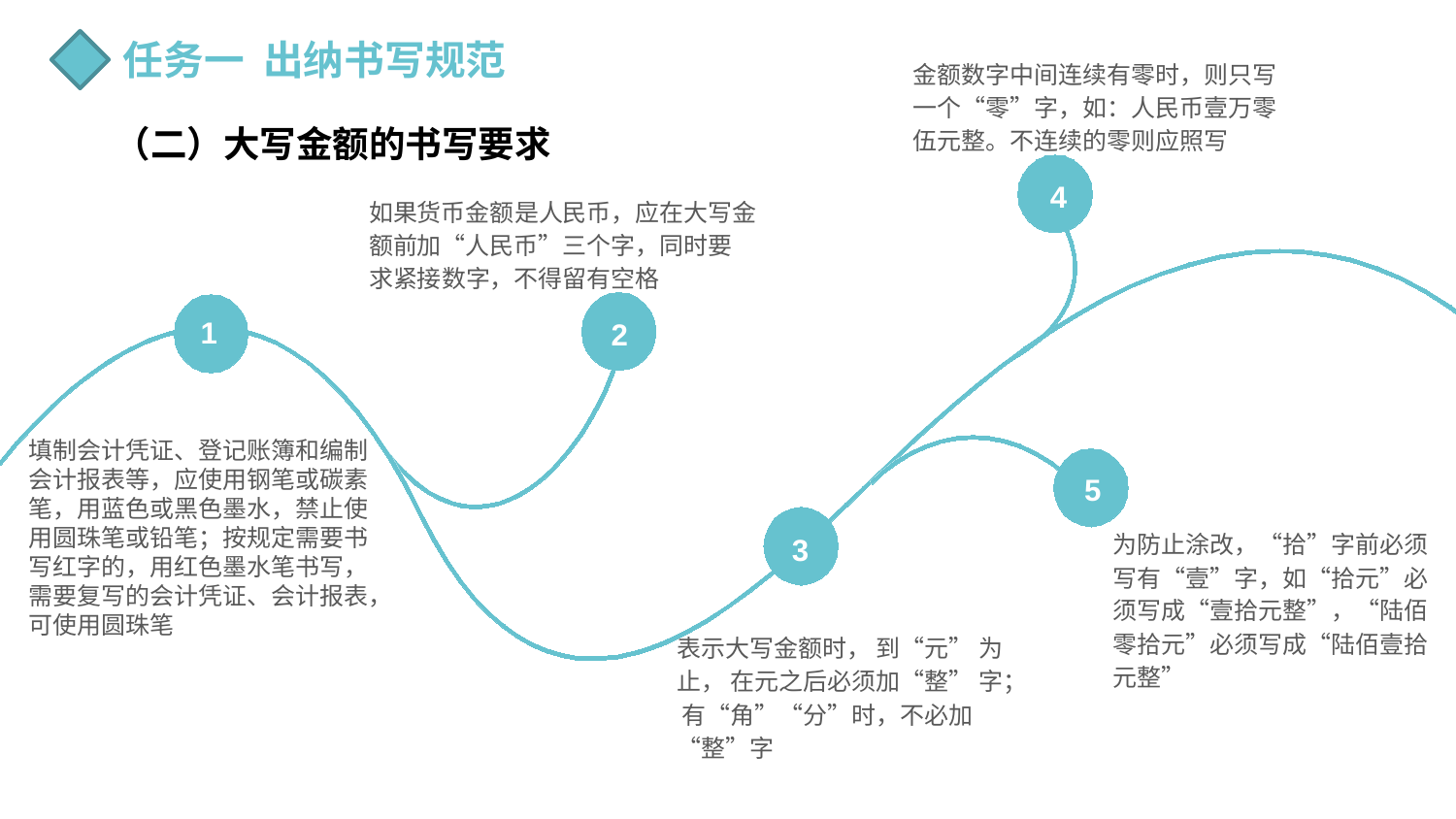

任务一  出纳书写规范

金额数字中间连续有零时，则只写一个“零”字，如：人民币壹万零伍元整。不连续的零则应照写

（二）大写金额的书写要求

4
如果货币金额是人民币，应在大写金额前加“人民币”三个字，同时要
求紧接数字，不得留有空格

1
2

填制会计凭证、登记账簿和编制会计报表等，应使用钢笔或碳素笔，用蓝色或黑色墨水，禁止使用圆珠笔或铅笔；按规定需要书写红字的，用红色墨水笔书写，需要复写的会计凭证、会计报表，可使用圆珠笔

5

3
为防止涂改，“拾”字前必须写有“壹”字，如“拾元”必须写成“壹拾元整”，“陆佰零拾元”必须写成“陆佰壹拾元整”
表示大写金额时， 到“元” 为止， 在元之后必须加“整” 字； 有“角”“分”时，不必加“整”字